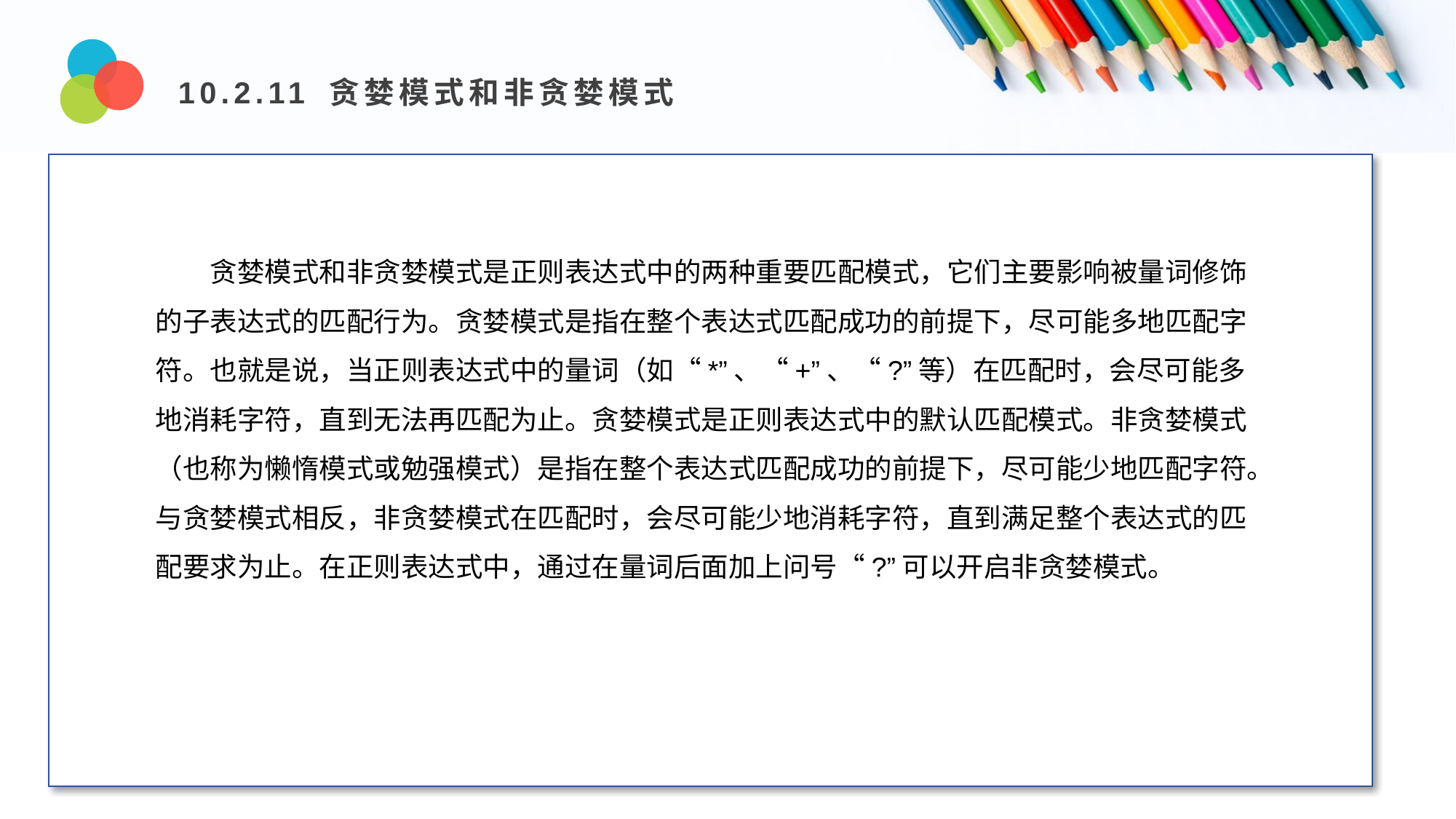

10.2.11 贪婪模式和非贪婪模式
Design and Production
贪婪模式和非贪婪模式是正则表达式中的两种重要匹配模式，它们主要影响被量词修饰的子表达式的匹配行为。贪婪模式是指在整个表达式匹配成功的前提下，尽可能多地匹配字符。也就是说，当正则表达式中的量词（如“*”、“+”、“?”等）在匹配时，会尽可能多地消耗字符，直到无法再匹配为止。贪婪模式是正则表达式中的默认匹配模式。非贪婪模式（也称为懒惰模式或勉强模式）是指在整个表达式匹配成功的前提下，尽可能少地匹配字符。与贪婪模式相反，非贪婪模式在匹配时，会尽可能少地消耗字符，直到满足整个表达式的匹配要求为止。在正则表达式中，通过在量词后面加上问号“?”可以开启非贪婪模式。